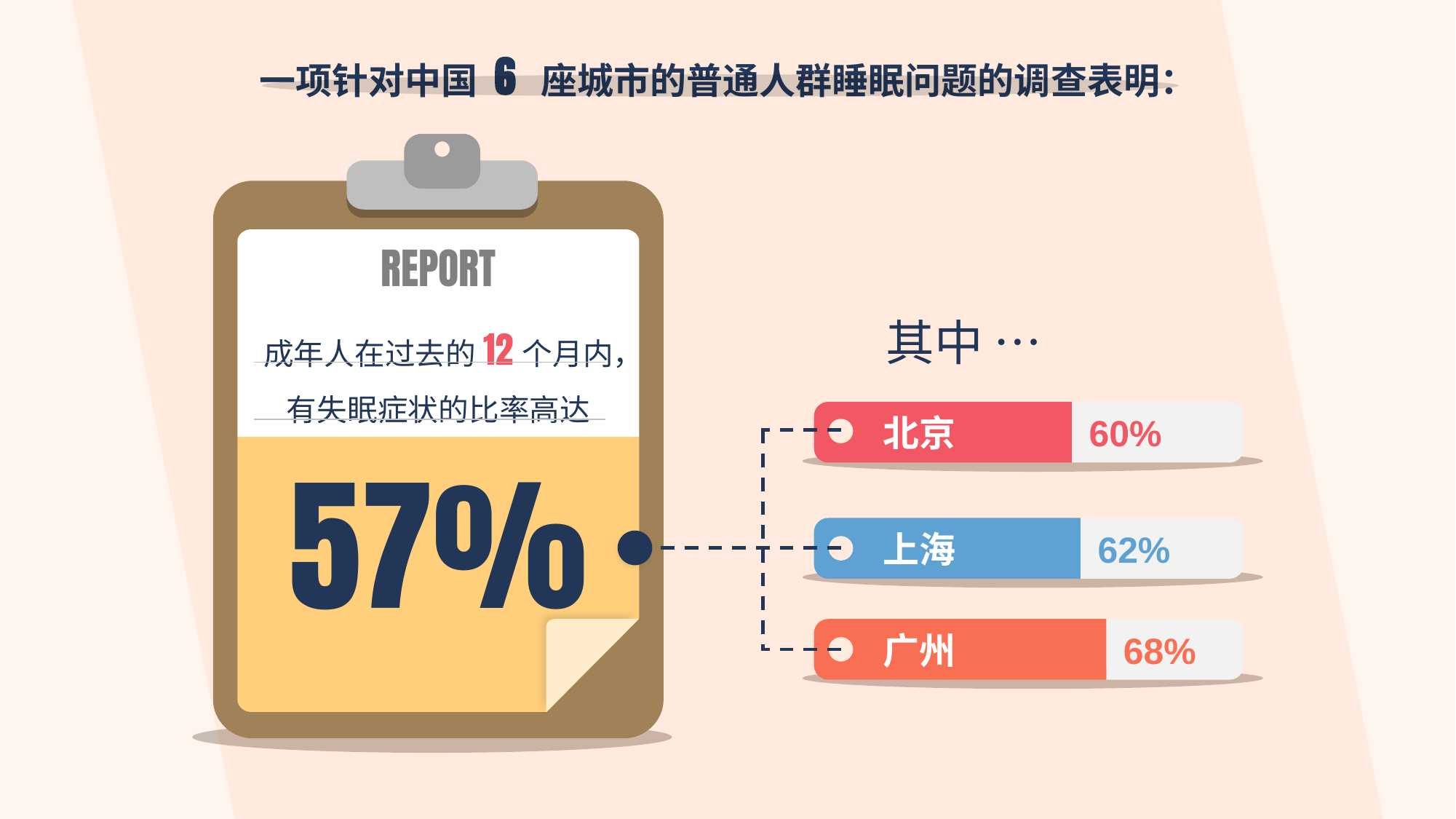

一项针对中国 6 座城市的普通人群睡眠问题的调查表明：

成年人在过去的12个月内，
有失眠症状的比率高达
REPORT
57%

其中 …
北京
60%

上海
62%

广州
68%